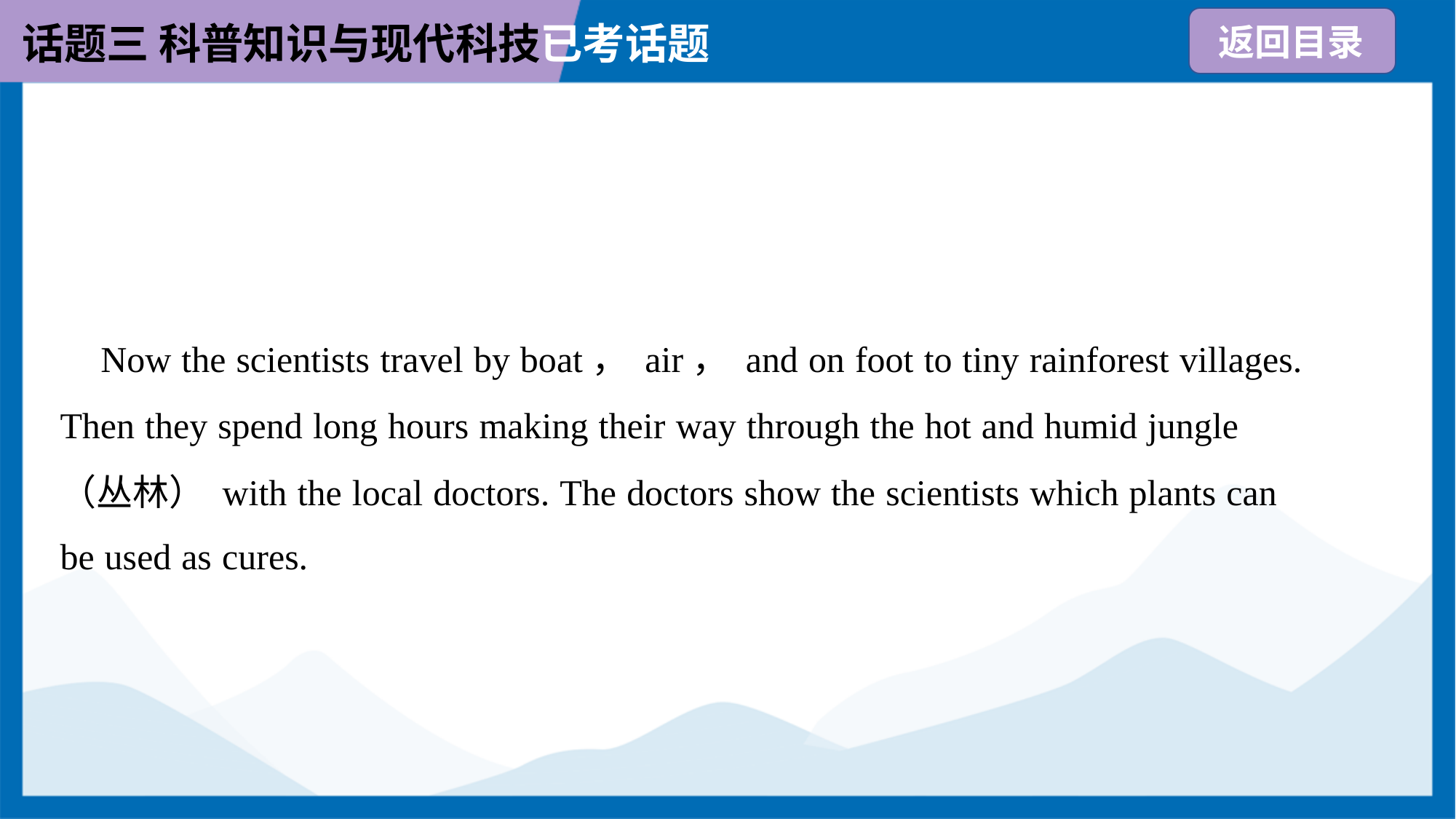

Now the scientists travel by boat， air， and on foot to tiny rainforest villages.
Then they spend long hours making their way through the hot and humid jungle
（丛林） with the local doctors. The doctors show the scientists which plants can
be used as cures.